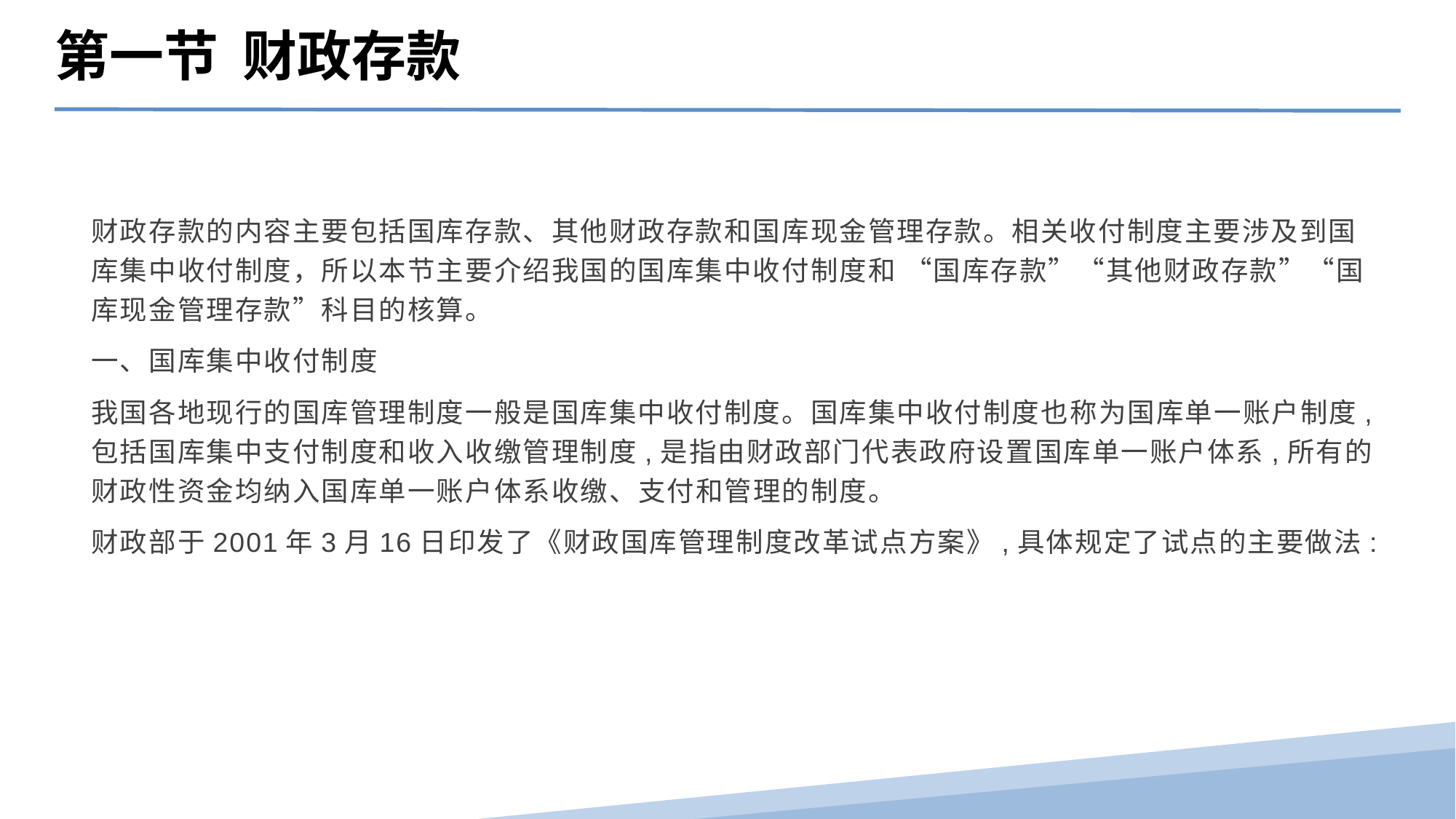

第一节  财政存款
财政存款的内容主要包括国库存款、其他财政存款和国库现金管理存款。相关收付制度主要涉及到国库集中收付制度，所以本节主要介绍我国的国库集中收付制度和 “国库存款”“其他财政存款”“国库现金管理存款”科目的核算。
一、国库集中收付制度
我国各地现行的国库管理制度一般是国库集中收付制度。国库集中收付制度也称为国库单一账户制度,包括国库集中支付制度和收入收缴管理制度,是指由财政部门代表政府设置国库单一账户体系,所有的财政性资金均纳入国库单一账户体系收缴、支付和管理的制度。
财政部于2001年3月16日印发了《财政国库管理制度改革试点方案》,具体规定了试点的主要做法: